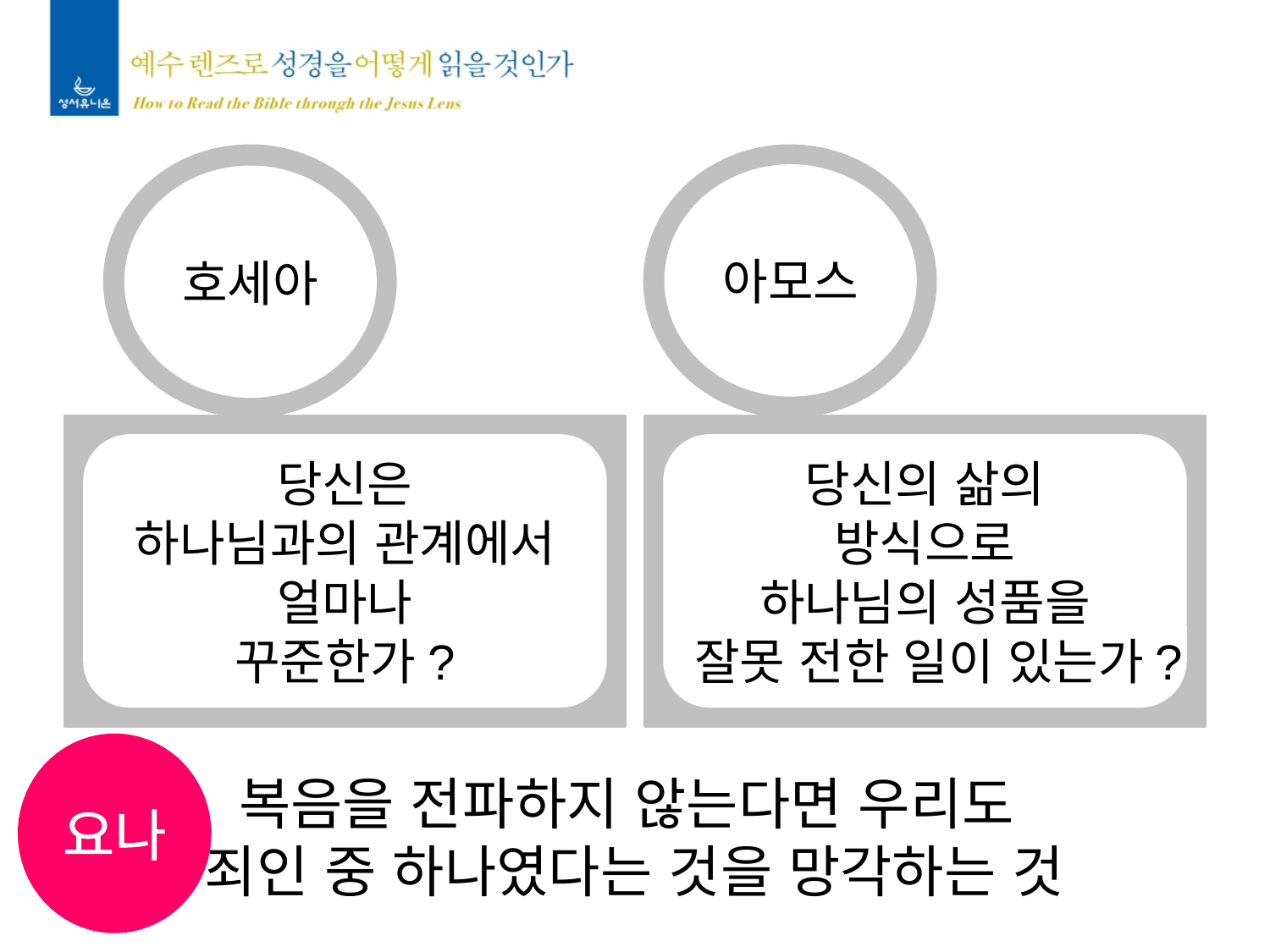

아모스
호세아

당신은
하나님과의 관계에서
얼마나
꾸준한가?
당신의 삶의
방식으로
하나님의 성품을
잘못 전한 일이 있는가?
요나
복음을 전파하지 않는다면 우리도
죄인 중 하나였다는 것을 망각하는 것